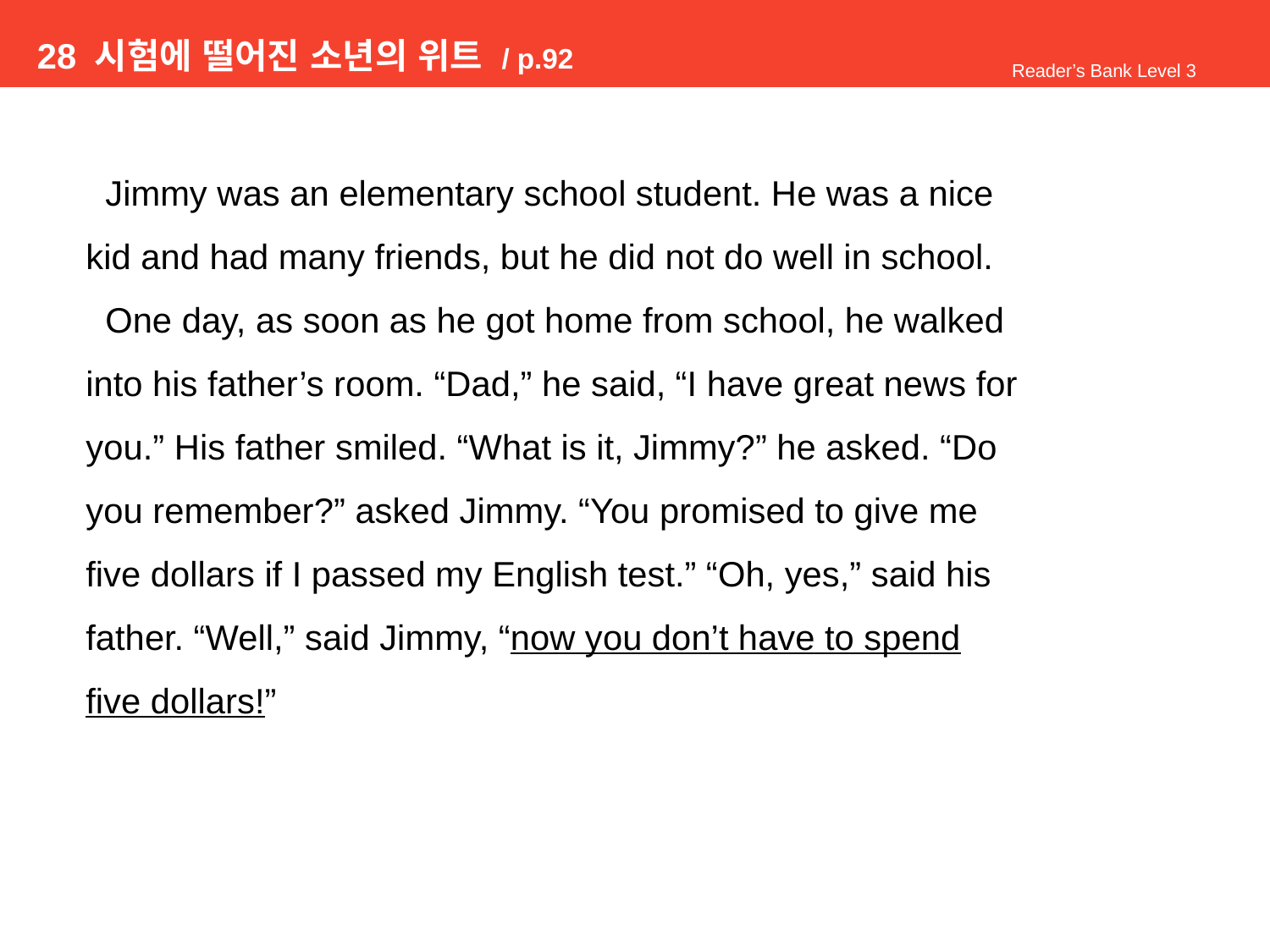

# 28 시험에 떨어진 소년의 위트 / p.92
Reader’s Bank Level 3

  Jimmy was an elementary school student. He was a nice
kid and had many friends, but he did not do well in school.
  One day, as soon as he got home from school, he walked
into his father’s room. “Dad,” he said, “I have great news for
you.” His father smiled. “What is it, Jimmy?” he asked. “Do
you remember?” asked Jimmy. “You promised to give me
five dollars if I passed my English test.” “Oh, yes,” said his
father. “Well,” said Jimmy, “now you don’t have to spend
five dollars!”